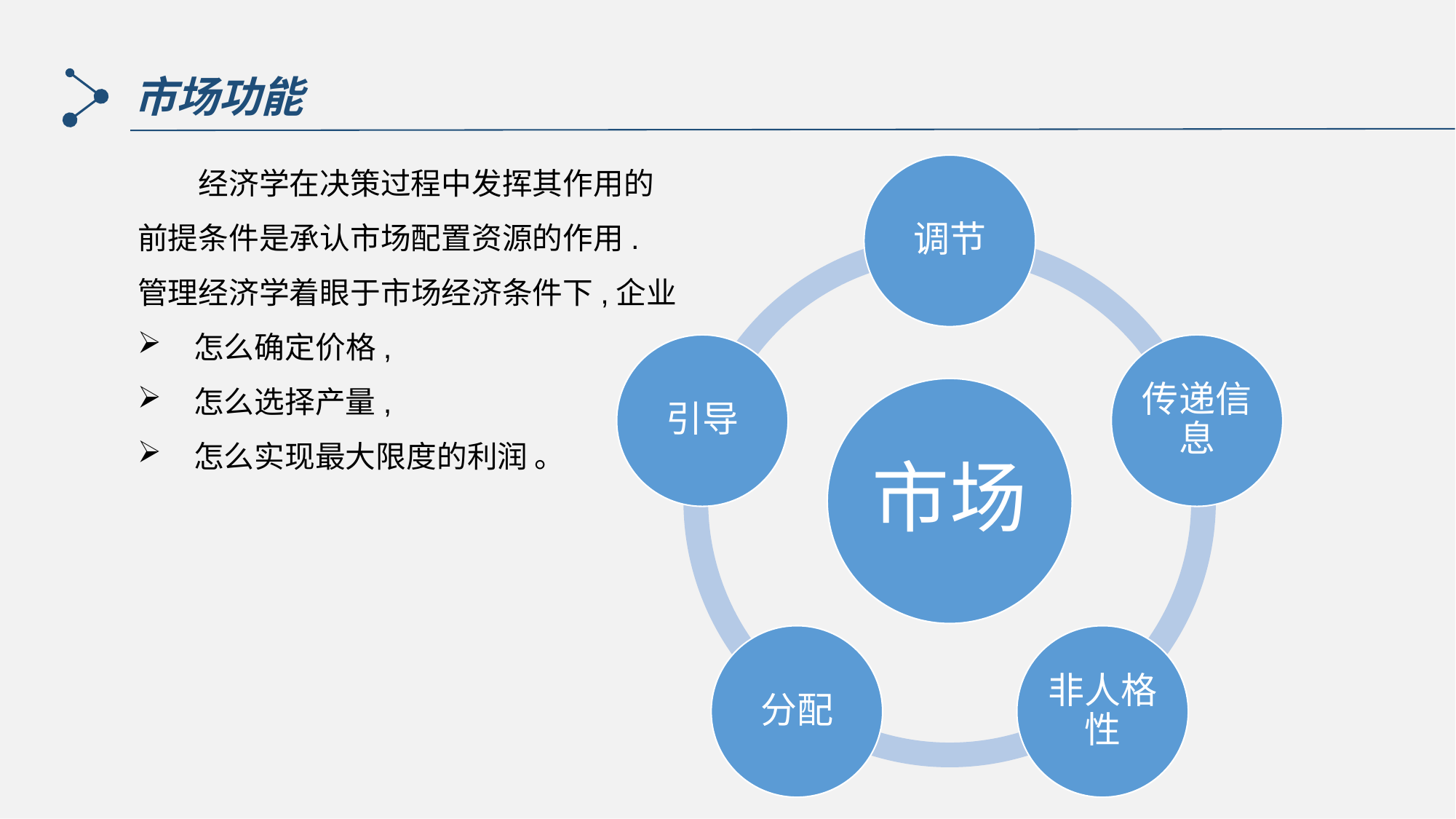

市场功能
　　经济学在决策过程中发挥其作用的
前提条件是承认市场配置资源的作用.
管理经济学着眼于市场经济条件下,企业
　怎么确定价格,
　怎么选择产量,
　怎么实现最大限度的利润 。
市场
调节
传递信息
非人格性
分配
引导